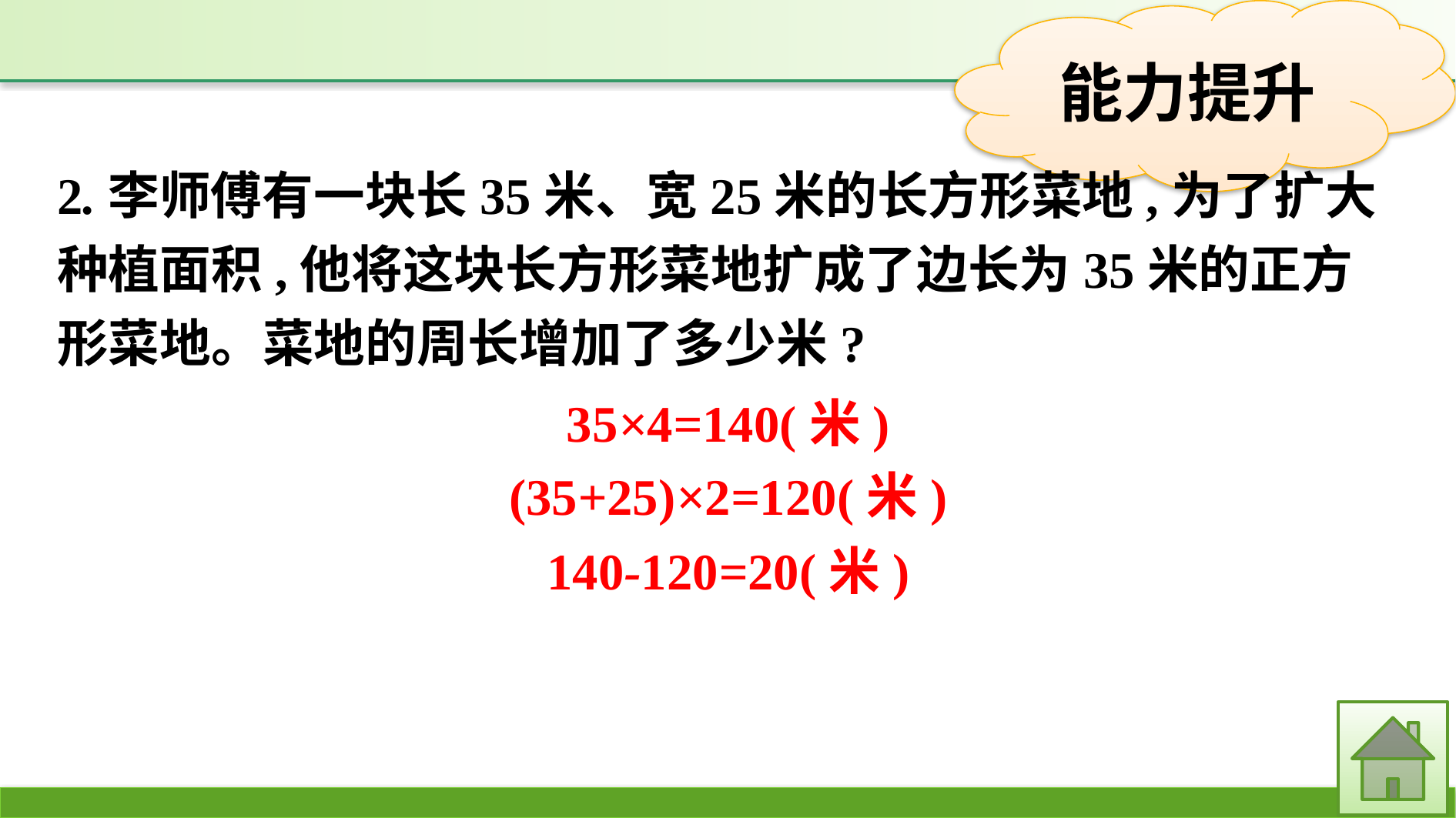

2.李师傅有一块长35米、宽25米的长方形菜地,为了扩大种植面积,他将这块长方形菜地扩成了边长为35米的正方形菜地。菜地的周长增加了多少米?
35×4=140(米)
(35+25)×2=120(米)
140-120=20(米)